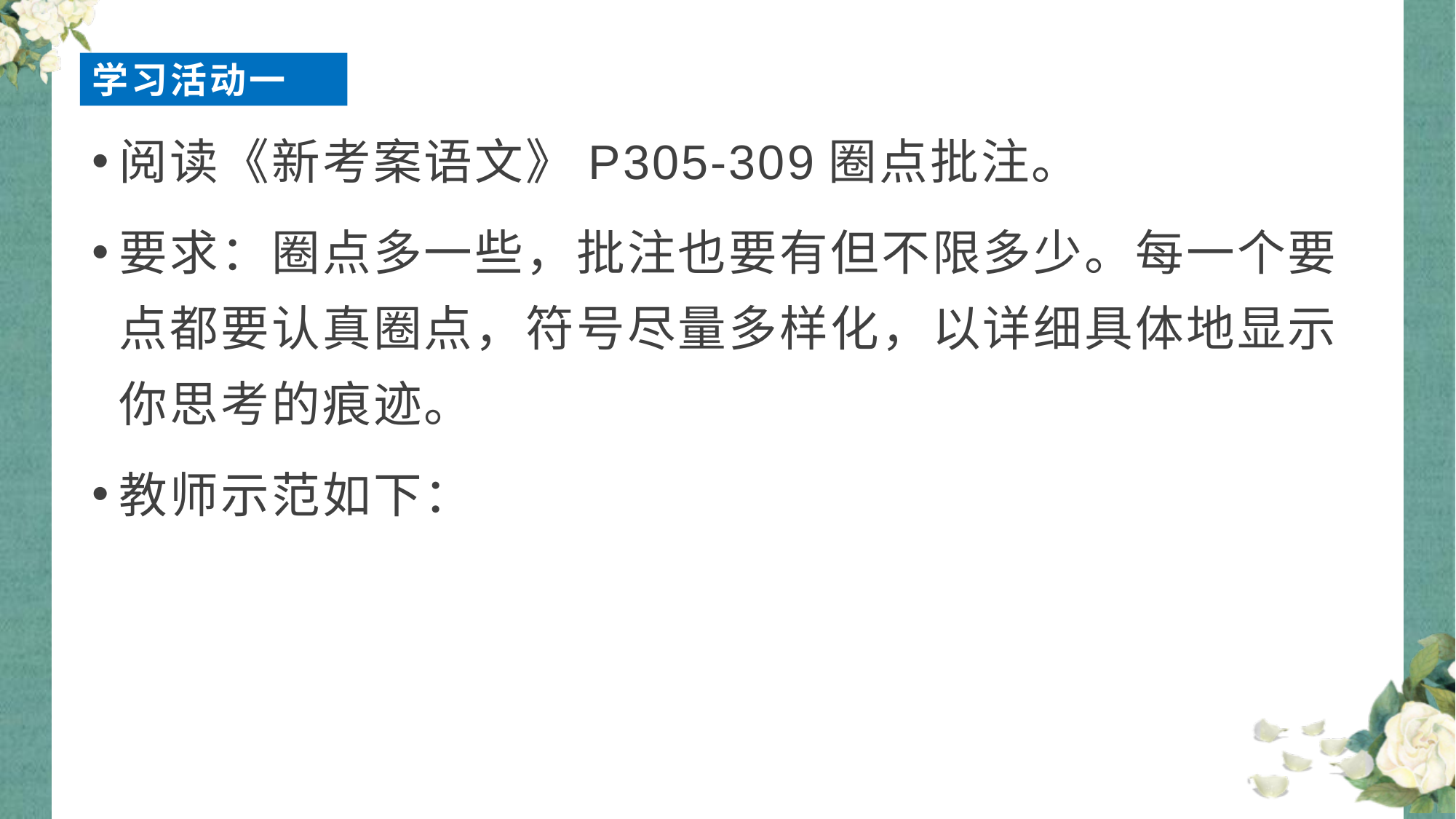

# 学习活动一
阅读《新考案语文》P305-309圈点批注。
要求：圈点多一些，批注也要有但不限多少。每一个要点都要认真圈点，符号尽量多样化，以详细具体地显示你思考的痕迹。
教师示范如下：